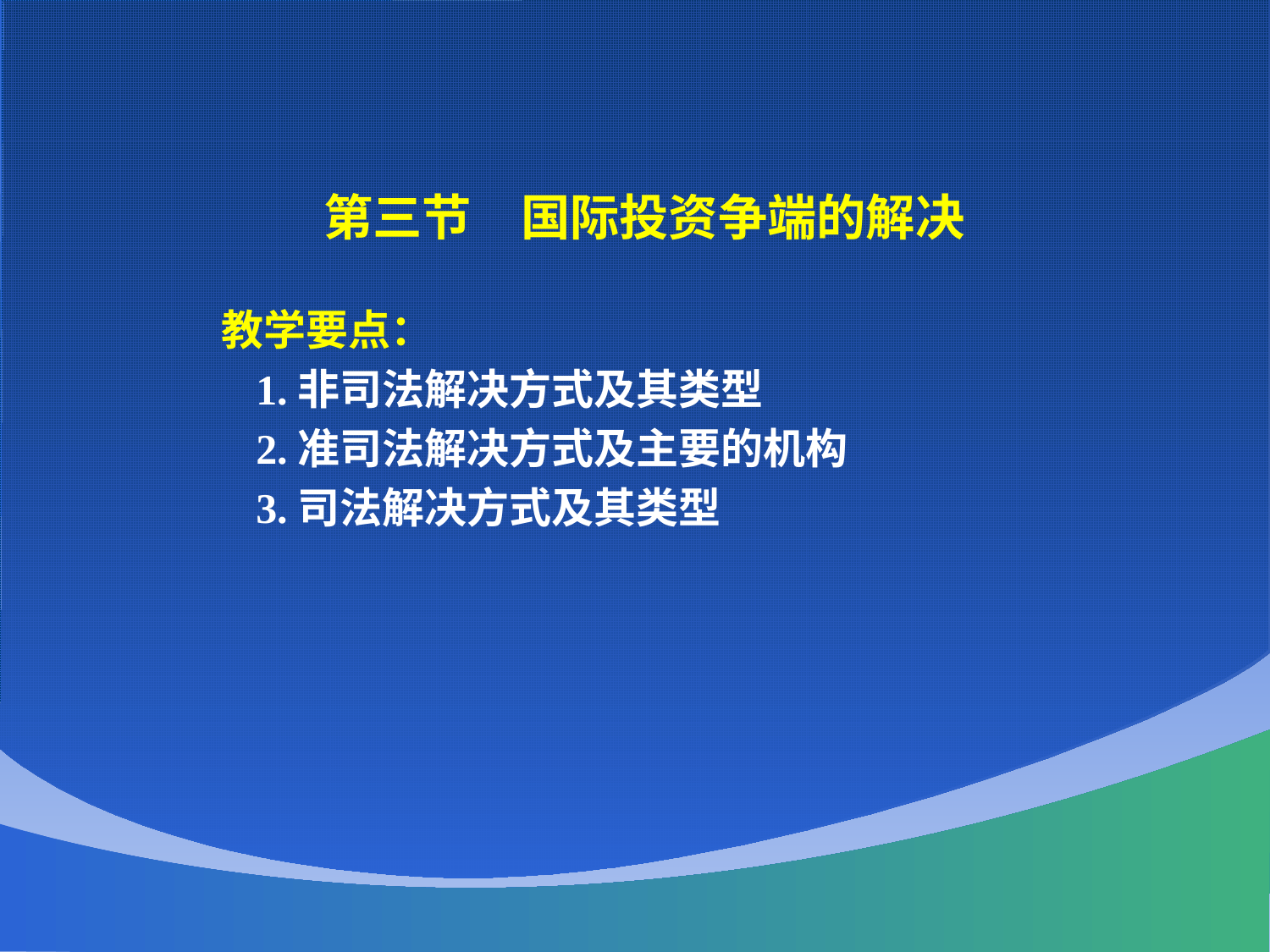

第三节　国际投资争端的解决

                 教学要点：
                 1.非司法解决方式及其类型
                 2.准司法解决方式及主要的机构
                 3.司法解决方式及其类型